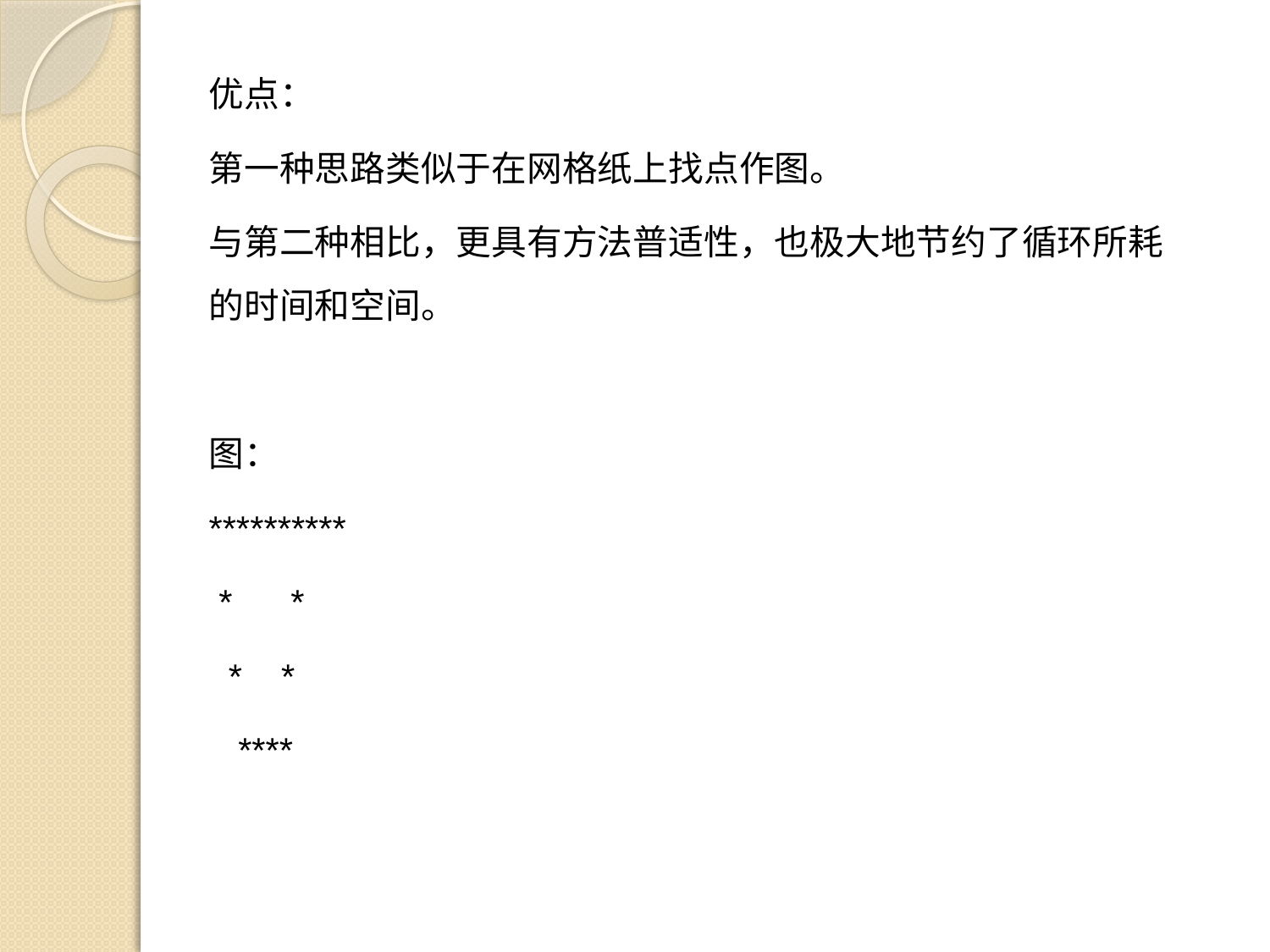

优点：
第一种思路类似于在网格纸上找点作图。
与第二种相比，更具有方法普适性，也极大地节约了循环所耗的时间和空间。

图：
**********
 *      *
  *    *
   ****